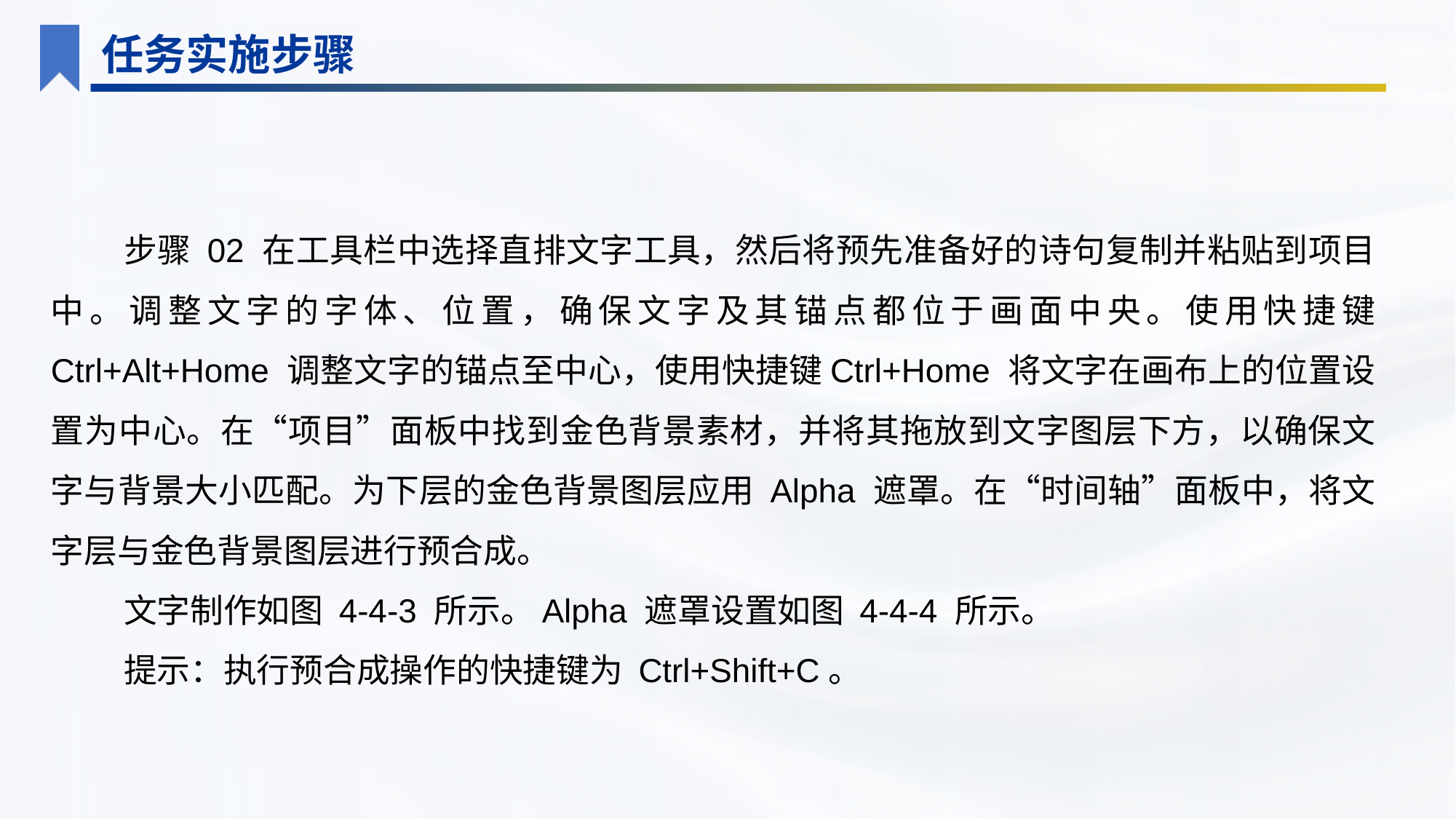

任务实施步骤
步骤 02 在工具栏中选择直排文字工具，然后将预先准备好的诗句复制并粘贴到项目中。调整文字的字体、位置，确保文字及其锚点都位于画面中央。使用快捷键 Ctrl+Alt+Home 调整文字的锚点至中心，使用快捷键Ctrl+Home 将文字在画布上的位置设置为中心。在“项目”面板中找到金色背景素材，并将其拖放到文字图层下方，以确保文字与背景大小匹配。为下层的金色背景图层应用 Alpha 遮罩。在“时间轴”面板中，将文字层与金色背景图层进行预合成。
文字制作如图 4-4-3 所示。Alpha 遮罩设置如图 4-4-4 所示。
提示：执行预合成操作的快捷键为 Ctrl+Shift+C。